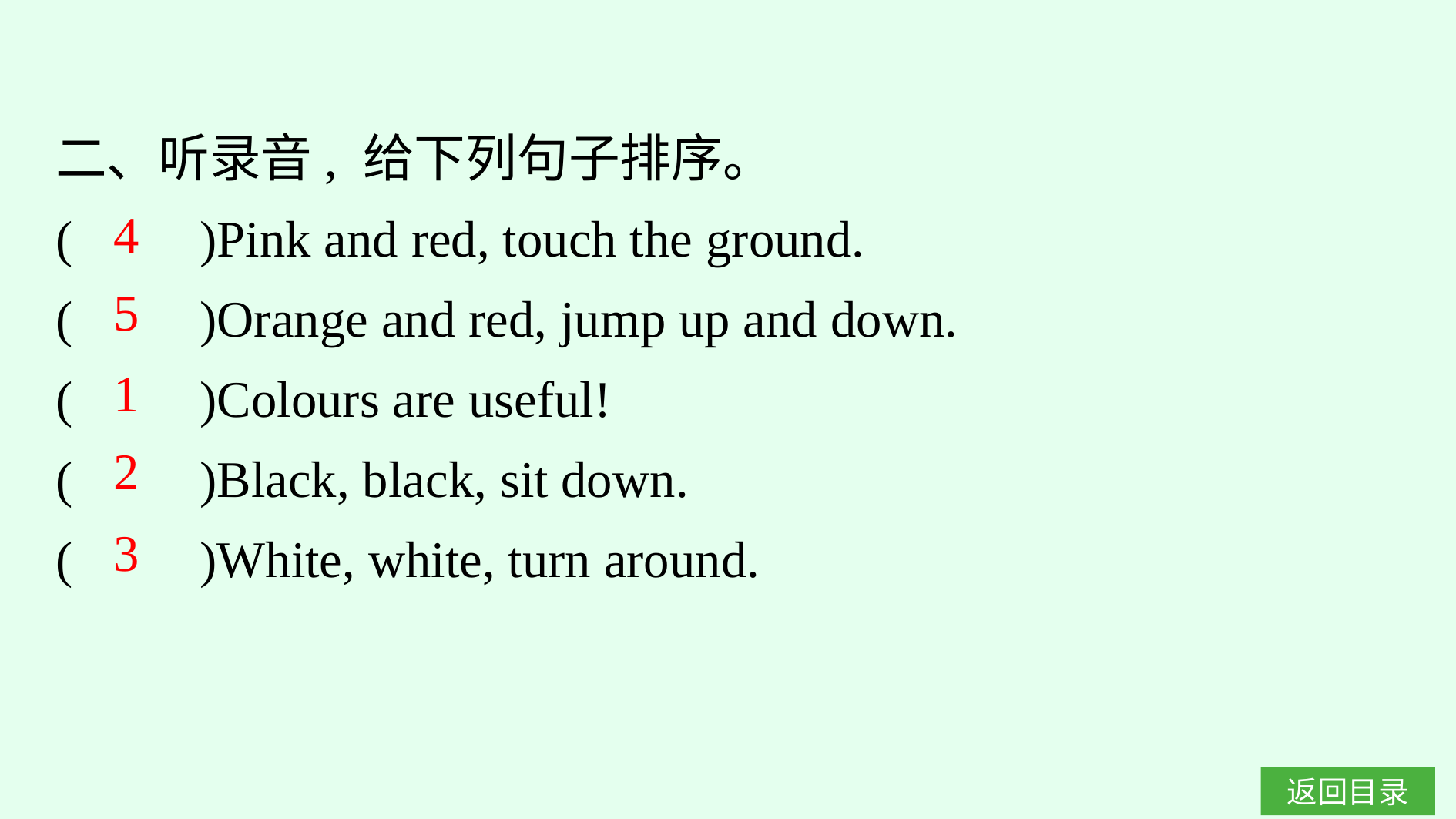

二、听录音, 给下列句子排序。
(　　)Pink and red, touch the ground.
(　　)Orange and red, jump up and down.
(　　)Colours are useful!
(　　)Black, black, sit down.
(　　)White, white, turn around.
4
5
1
2
3